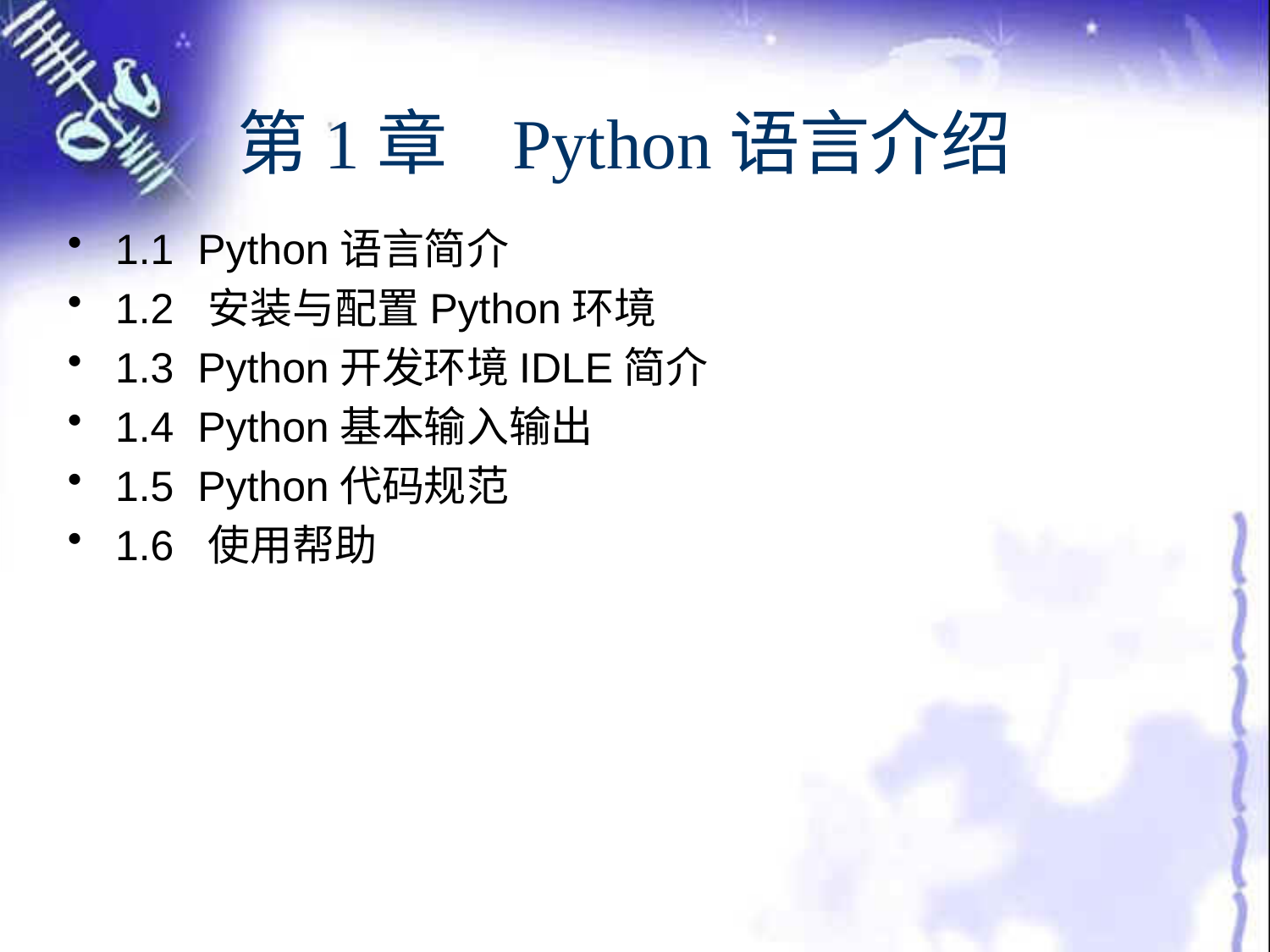

# 第1章   Python语言介绍
1.1  Python语言简介
1.2  安装与配置Python环境
1.3  Python开发环境IDLE简介
1.4  Python基本输入输出
1.5  Python代码规范
1.6  使用帮助